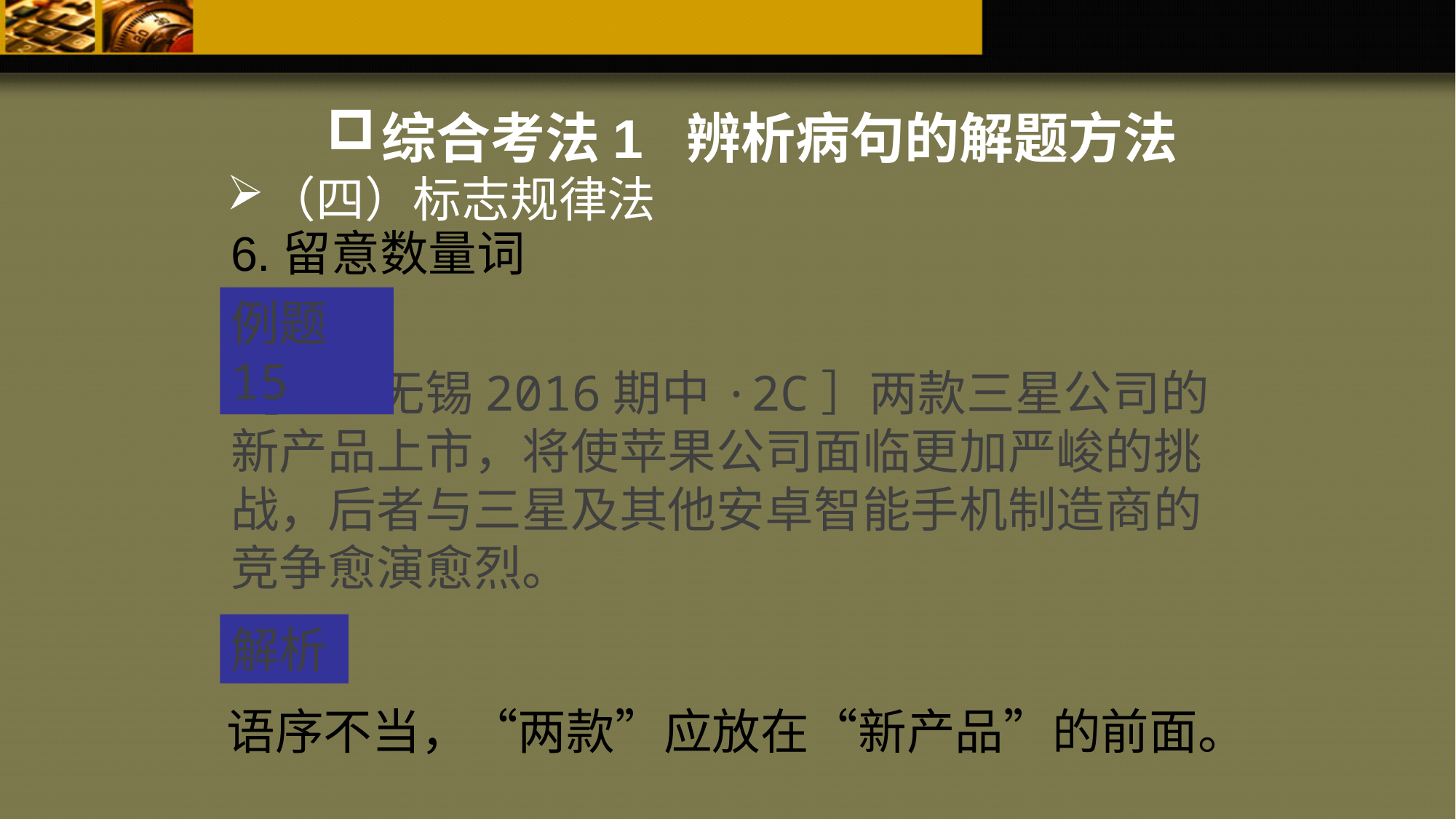

综合考法1  辨析病句的解题方法
（四）标志规律法
6.留意数量词
例题15
［江苏无锡2016期中·2C］两款三星公司的新产品上市，将使苹果公司面临更加严峻的挑战，后者与三星及其他安卓智能手机制造商的竞争愈演愈烈。
解析
语序不当，“两款”应放在“新产品”的前面。